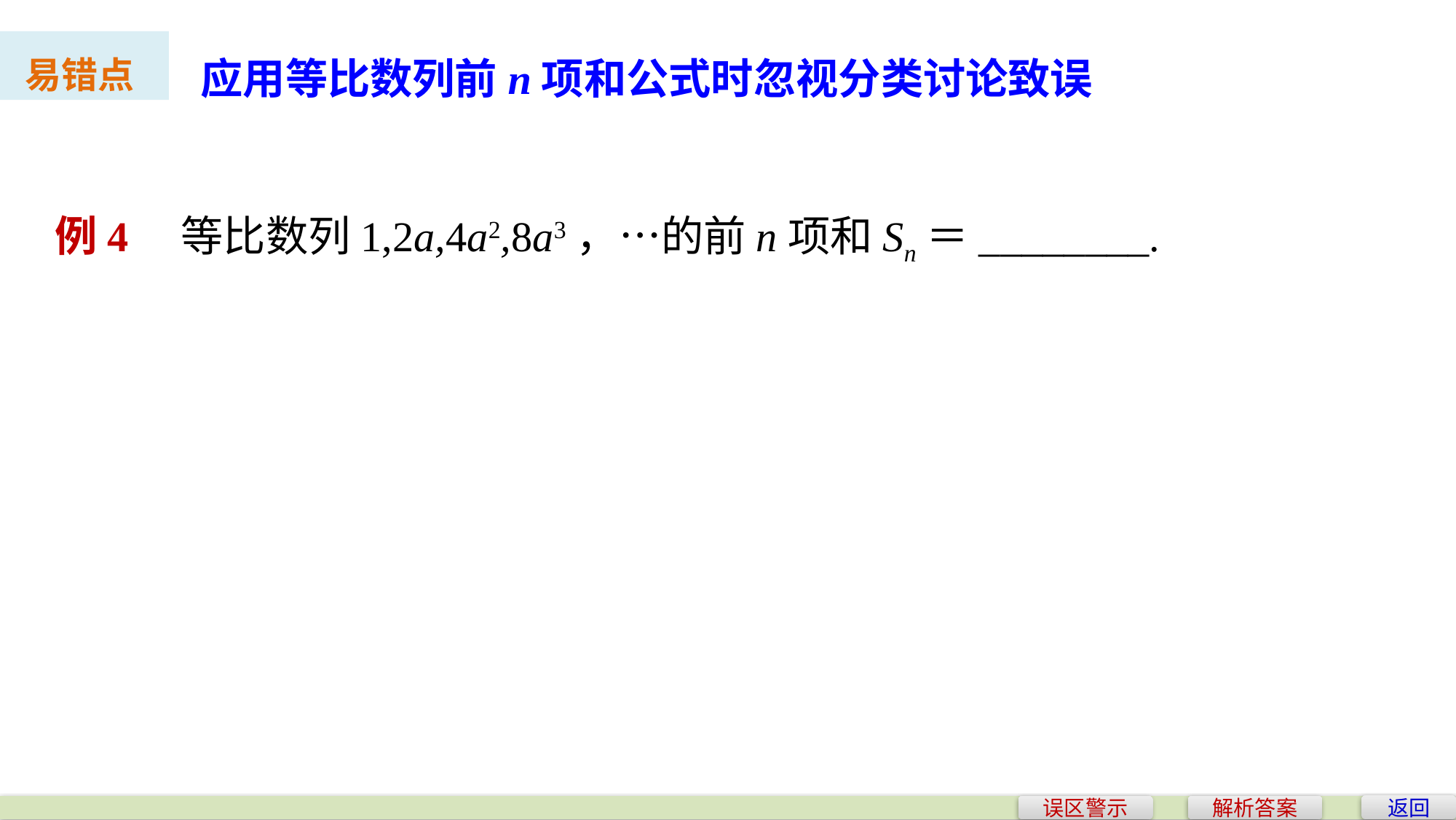

应用等比数列前n项和公式时忽视分类讨论致误

易错点
例4　等比数列1,2a,4a2,8a3，…的前n项和Sn＝________.
返回
误区警示
解析答案